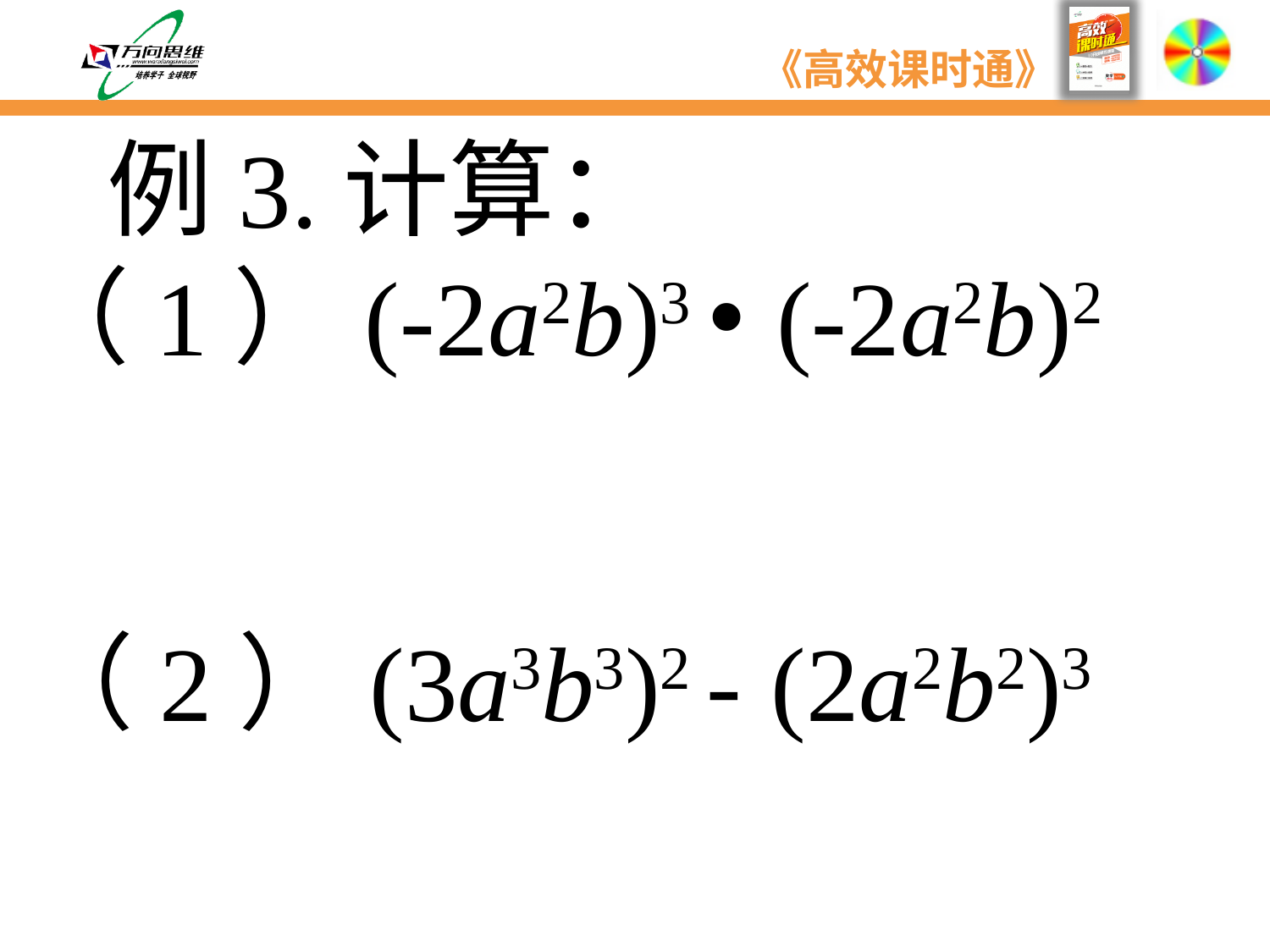

例3.计算：
 （1）(-2a2b)3 • (-2a2b)2

 （2）(3a3b3)2 - (2a2b2)3